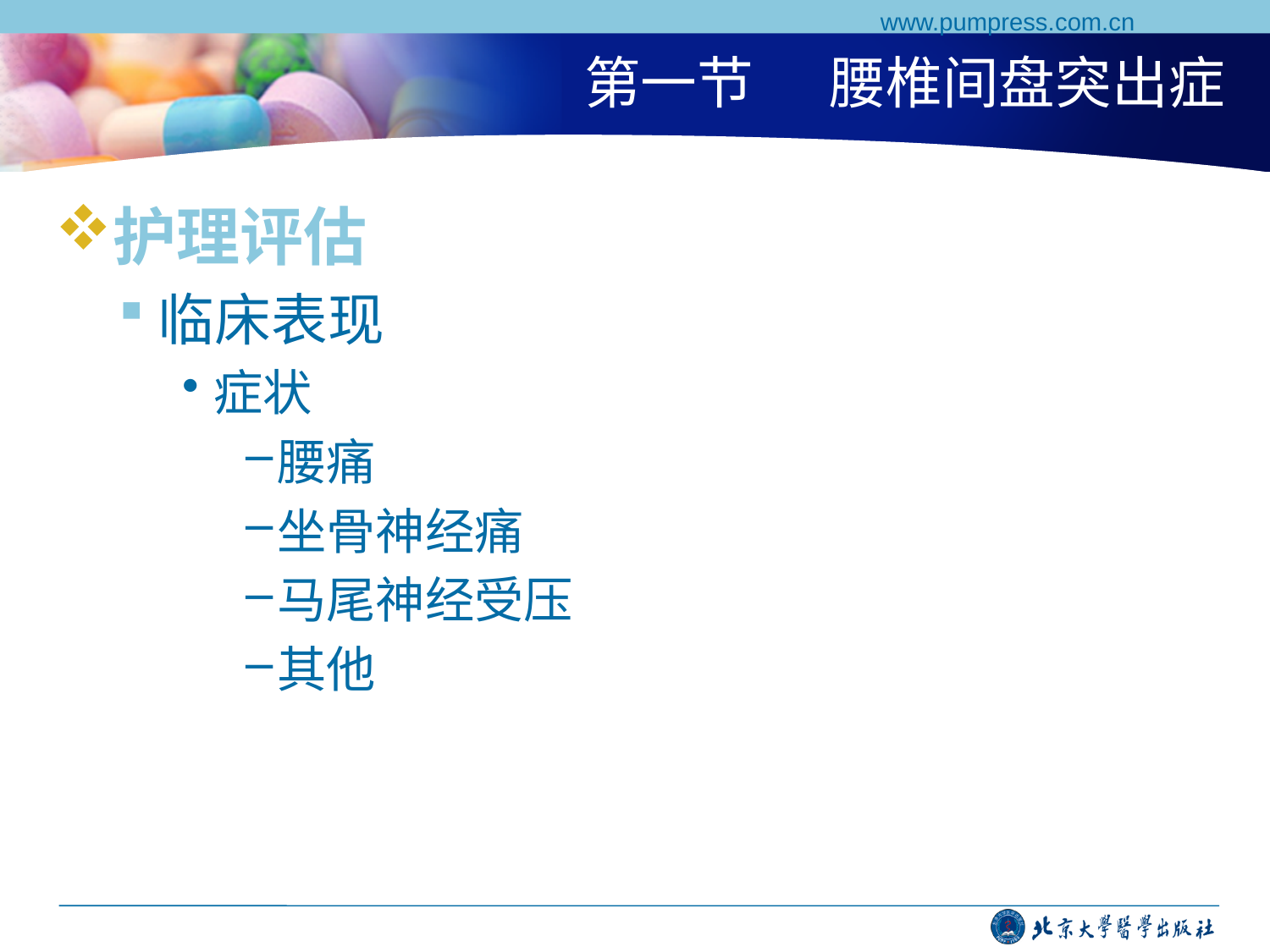

www.pumpress.com.cn
# 第一节      腰椎间盘突出症
护理评估
临床表现
症状
腰痛
坐骨神经痛
马尾神经受压
其他